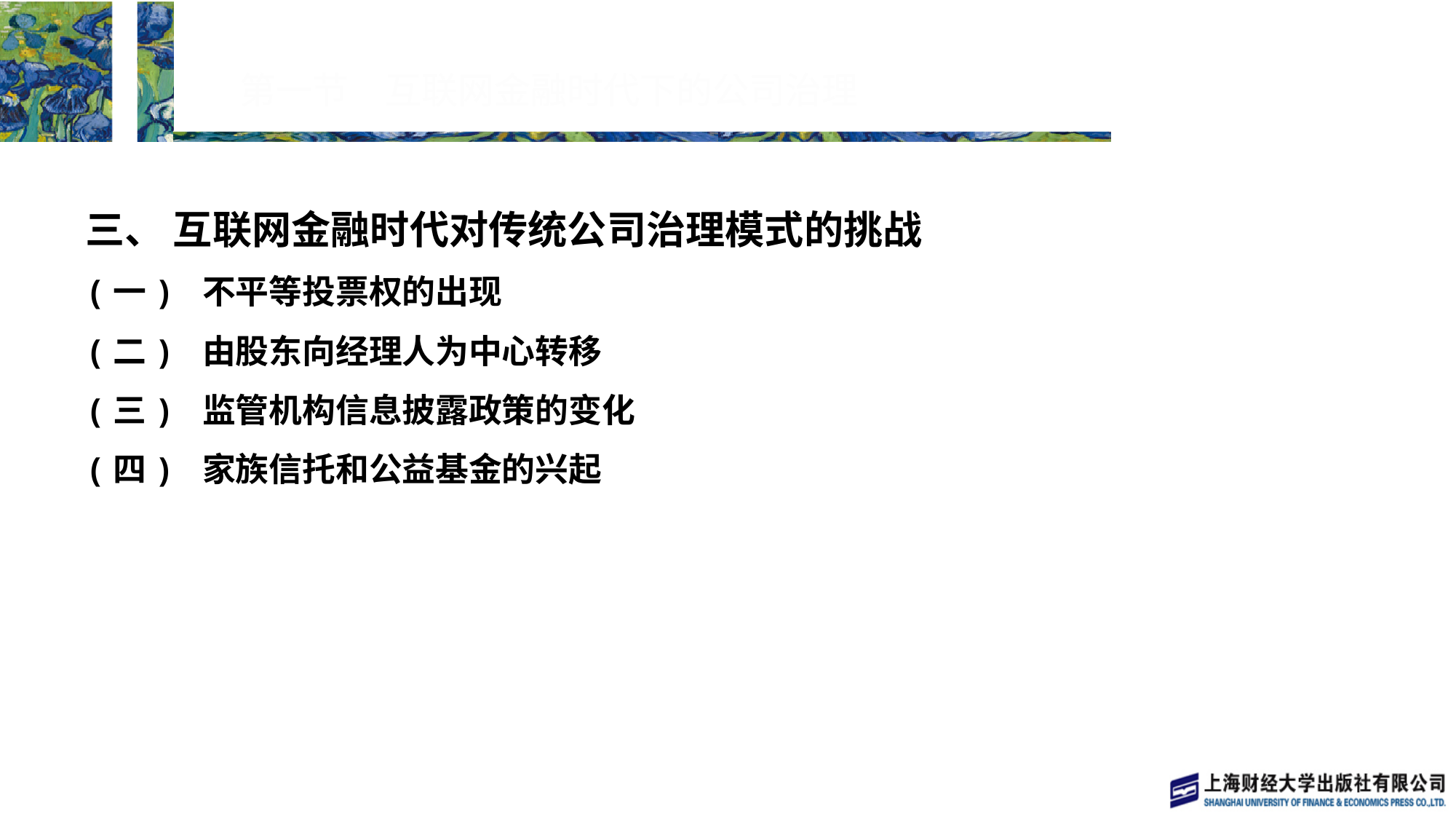

# 第一节　互联网金融时代下的公司治理
三、 互联网金融时代对传统公司治理模式的挑战
(一) 不平等投票权的出现
(二) 由股东向经理人为中心转移
(三) 监管机构信息披露政策的变化
(四) 家族信托和公益基金的兴起